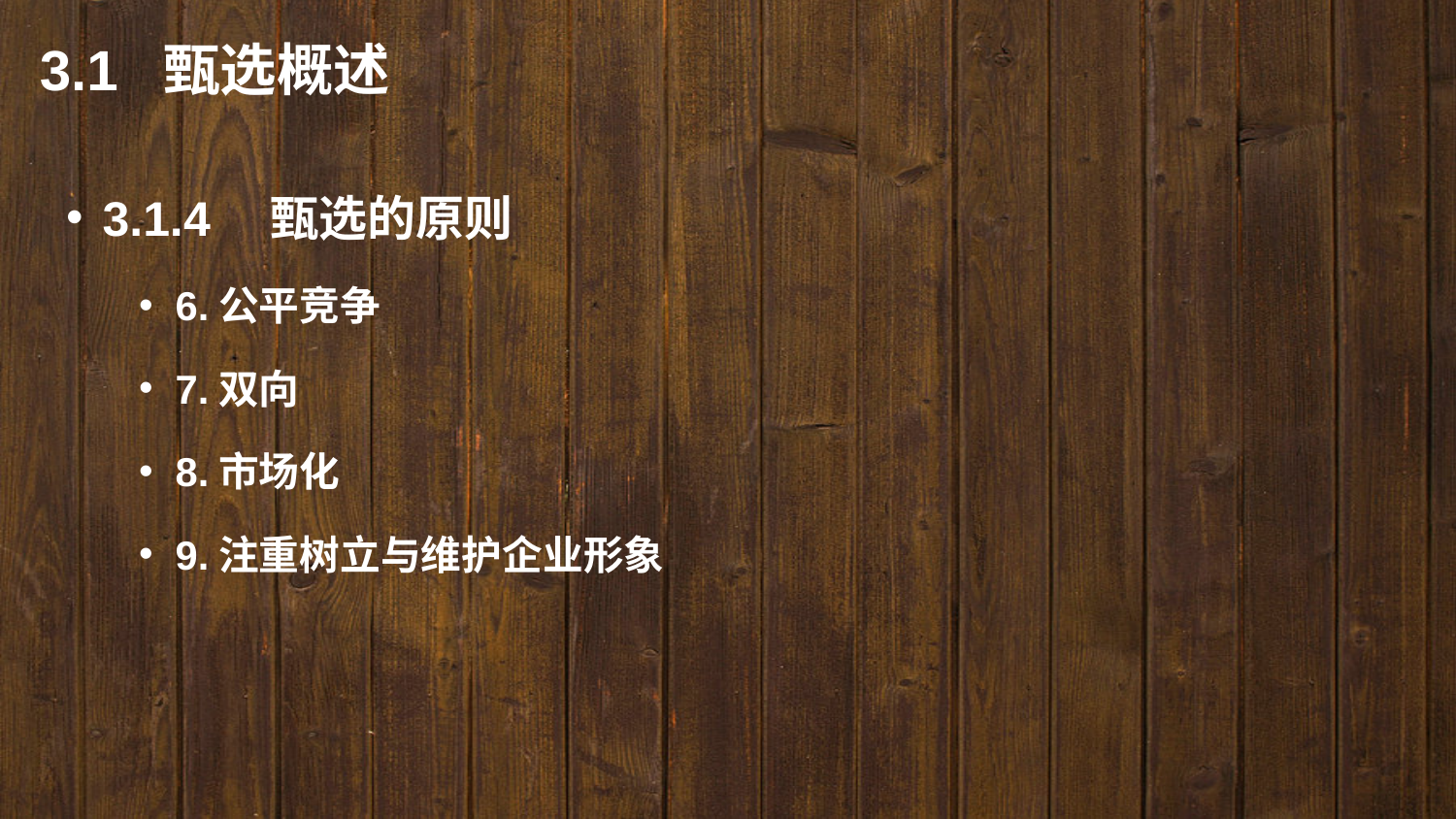

3.1  甄选概述
3.1.4　甄选的原则
6.公平竞争
7.双向
8.市场化
9.注重树立与维护企业形象